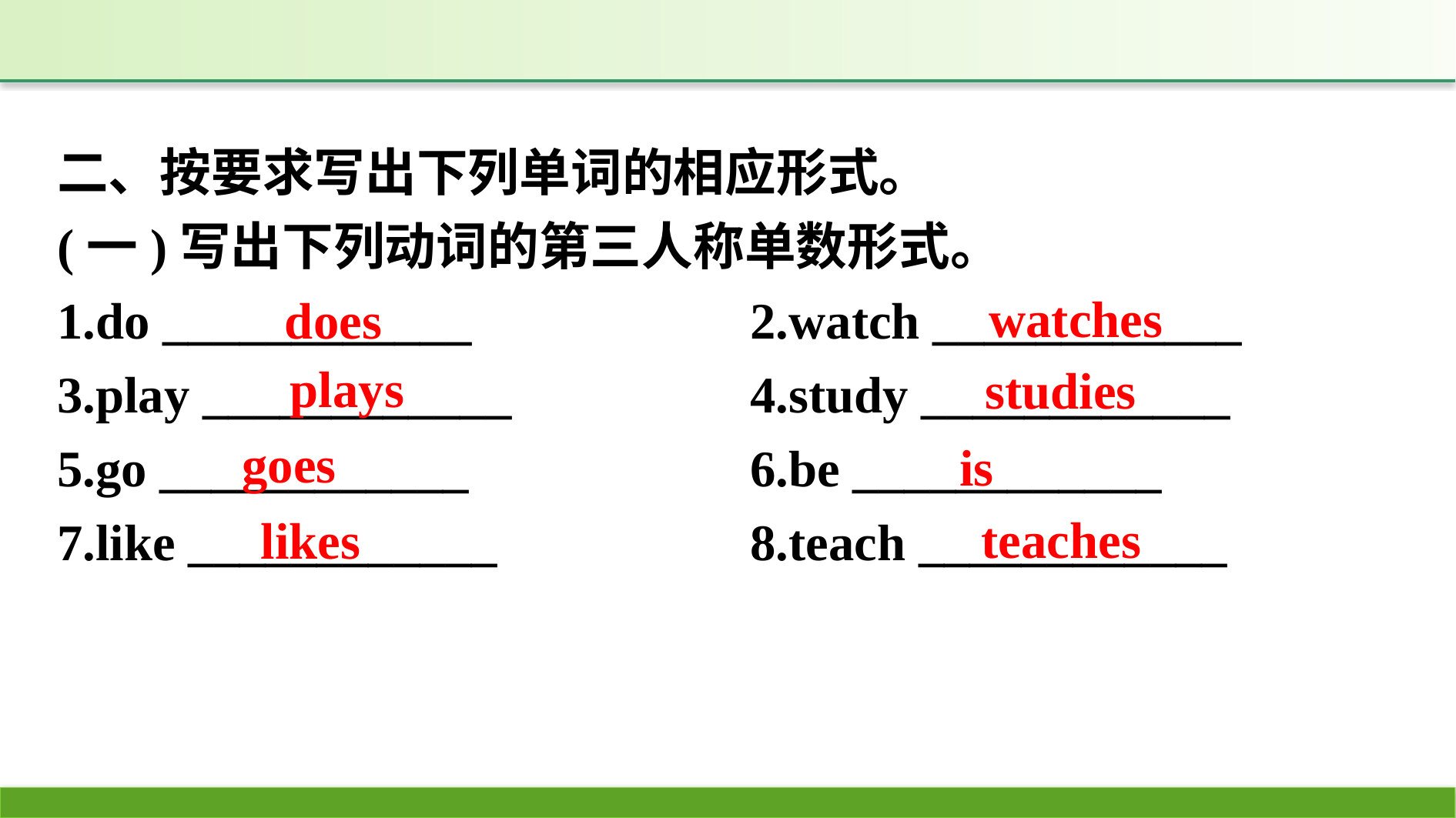

二、按要求写出下列单词的相应形式。
(一)写出下列动词的第三人称单数形式。
1.do ____________ 　			2.watch ____________
3.play ____________			4.study ____________
5.go ____________			6.be ____________
7.like ____________			8.teach ____________
watches
does
plays
studies
goes
is
　teaches
likes